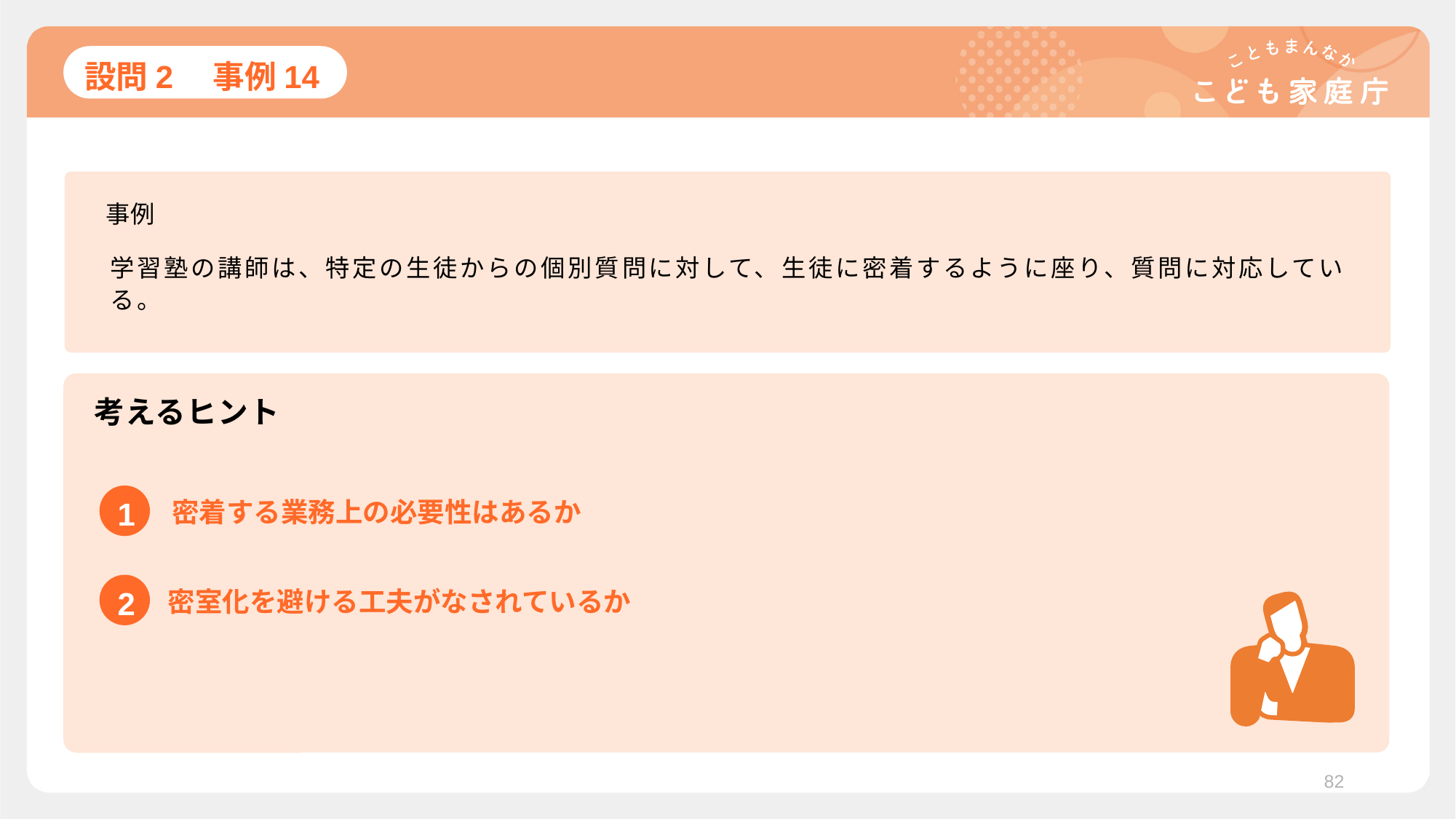

# 設問2　事例14

事例
学習塾の講師は、特定の生徒からの個別質問に対して、生徒に密着するように座り、質問に対応している。

考えるヒント
1
密着する業務上の必要性はあるか
2
密室化を避ける工夫がなされているか

82